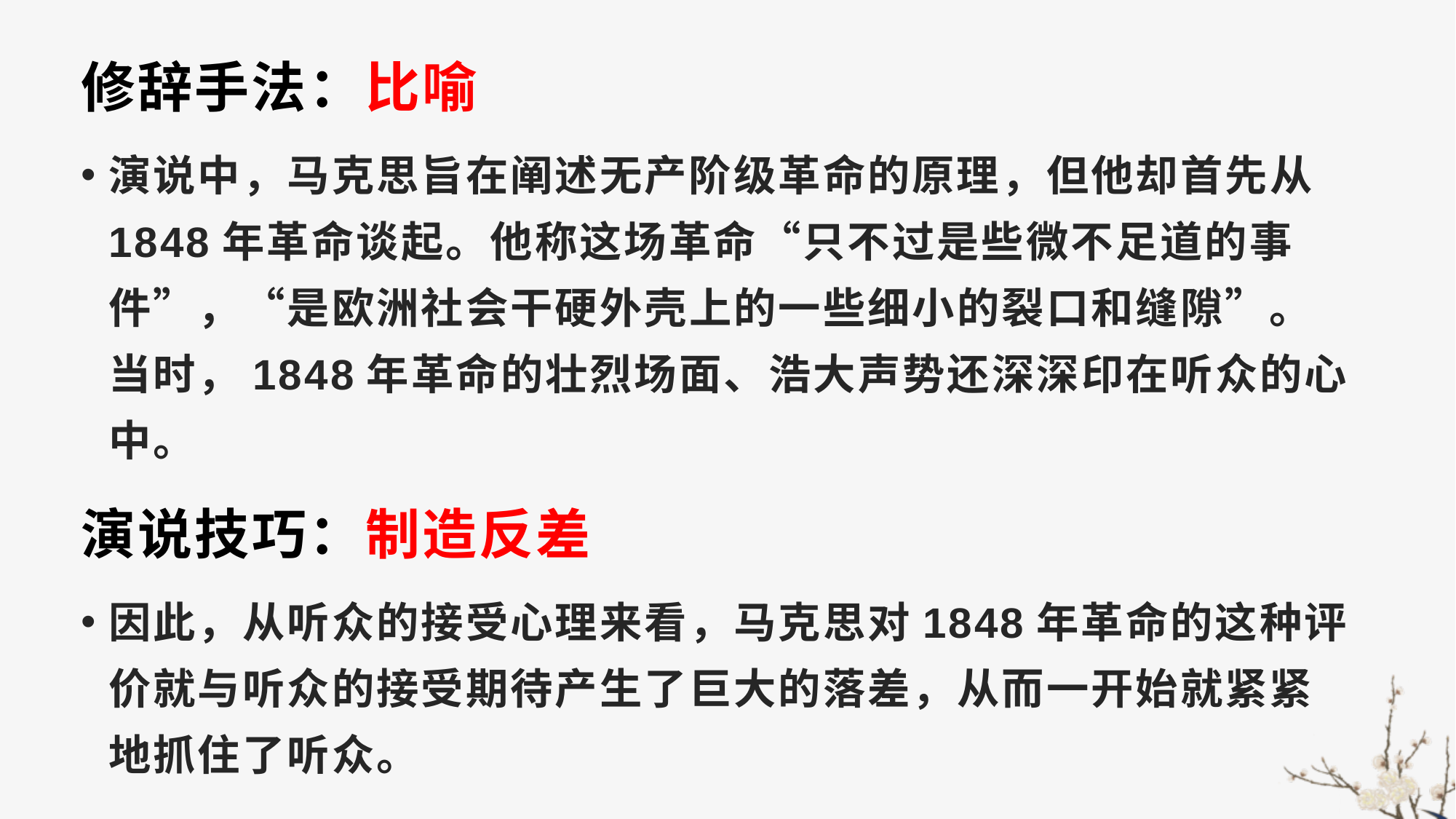

修辞手法：比喻
演说中，马克思旨在阐述无产阶级革命的原理，但他却首先从1848年革命谈起。他称这场革命“只不过是些微不足道的事件”，“是欧洲社会干硬外壳上的一些细小的裂口和缝隙”。当时，1848年革命的壮烈场面、浩大声势还深深印在听众的心中。
演说技巧：制造反差
因此，从听众的接受心理来看，马克思对1848年革命的这种评价就与听众的接受期待产生了巨大的落差，从而一开始就紧紧地抓住了听众。